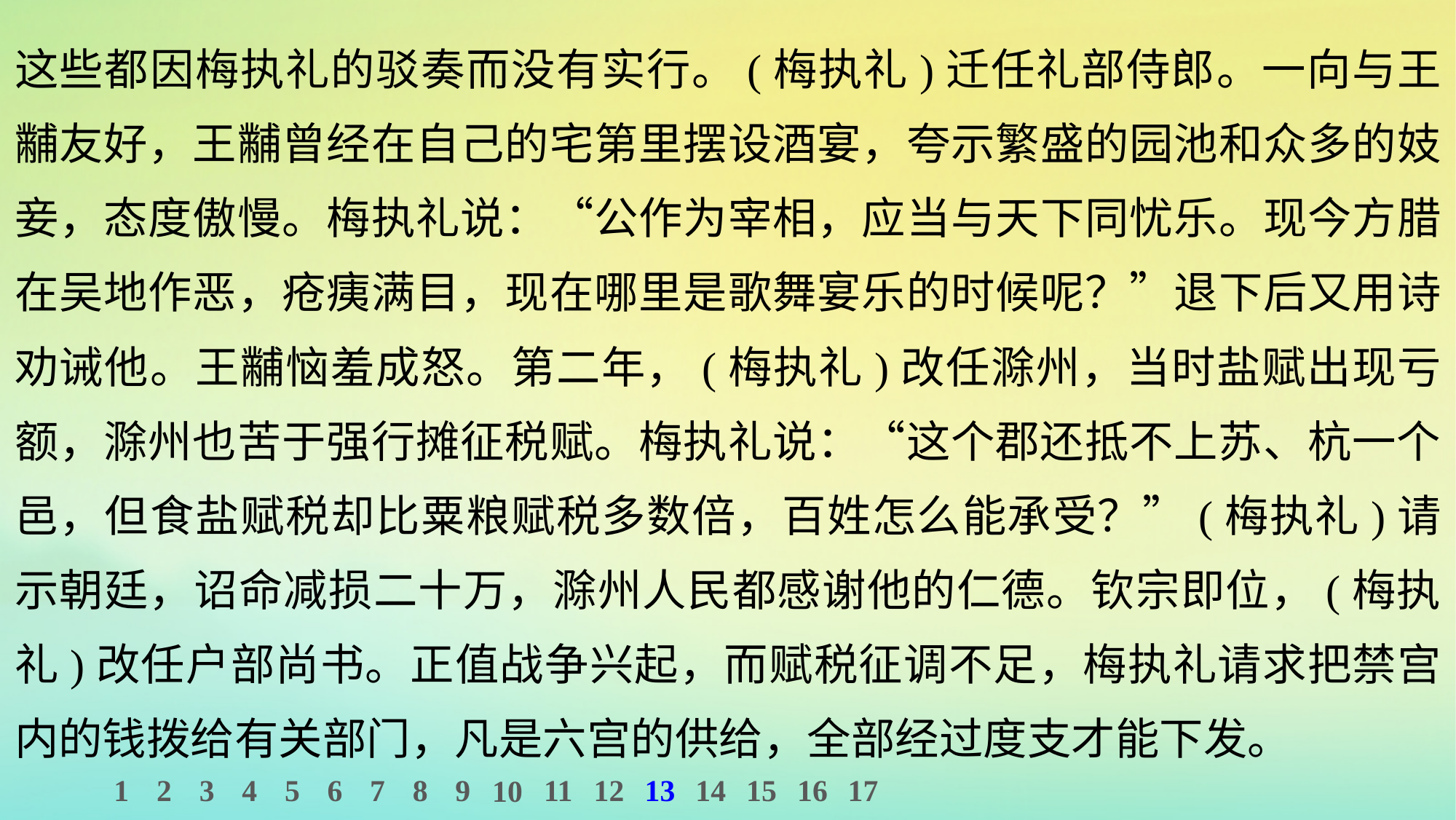

这些都因梅执礼的驳奏而没有实行。(梅执礼)迁任礼部侍郎。一向与王黼友好，王黼曾经在自己的宅第里摆设酒宴，夸示繁盛的园池和众多的妓妾，态度傲慢。梅执礼说：“公作为宰相，应当与天下同忧乐。现今方腊在吴地作恶，疮痍满目，现在哪里是歌舞宴乐的时候呢？”退下后又用诗劝诫他。王黼恼羞成怒。第二年，(梅执礼)改任滁州，当时盐赋出现亏额，滁州也苦于强行摊征税赋。梅执礼说：“这个郡还抵不上苏、杭一个邑，但食盐赋税却比粟粮赋税多数倍，百姓怎么能承受？”(梅执礼)请示朝廷，诏命减损二十万，滁州人民都感谢他的仁德。钦宗即位，(梅执礼)改任户部尚书。正值战争兴起，而赋税征调不足，梅执礼请求把禁宫内的钱拨给有关部门，凡是六宫的供给，全部经过度支才能下发。
1
2
3
4
5
6
7
8
9
11
12
13
14
15
16
17
10